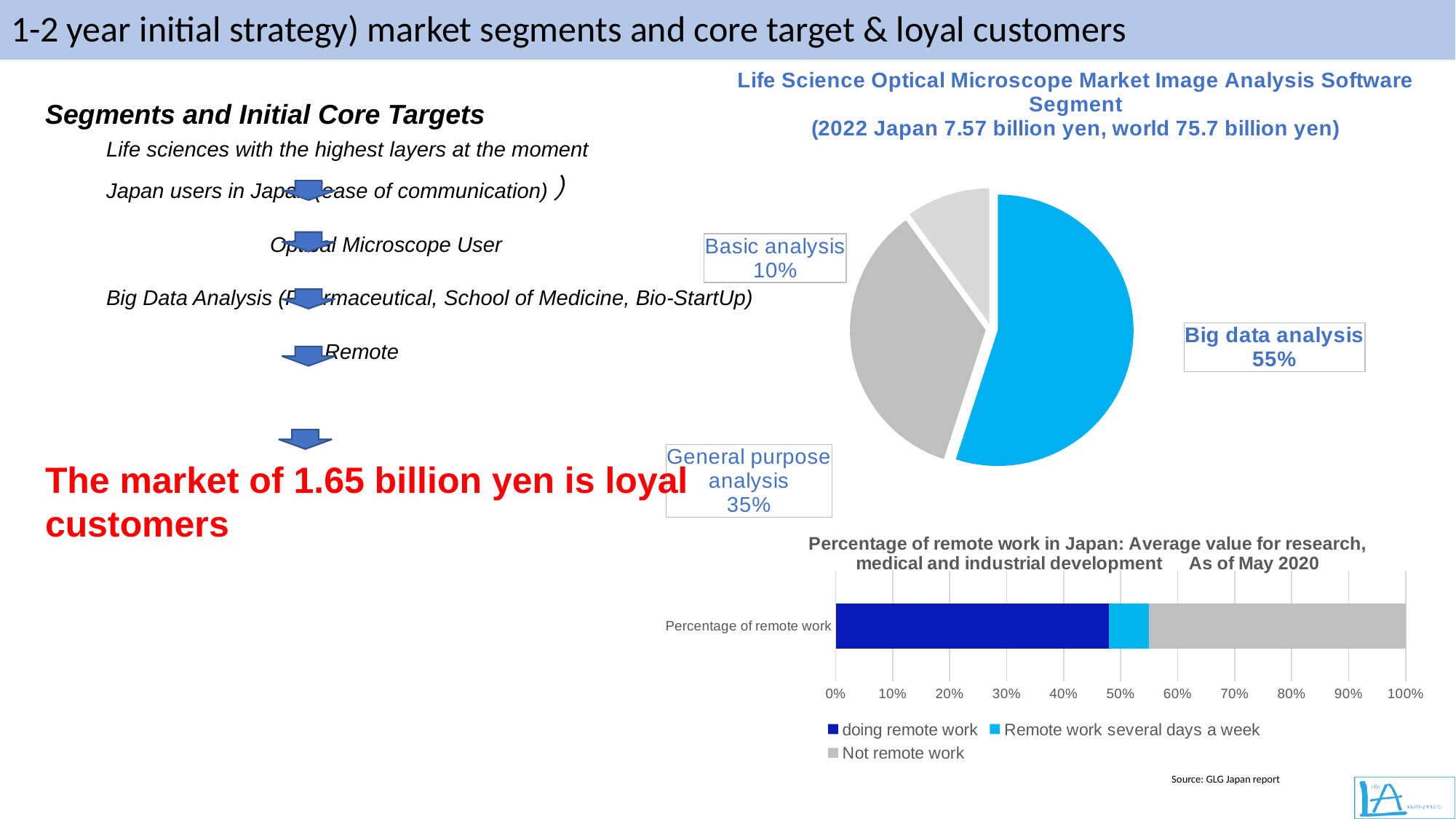

# 1-2 year initial strategy) market segments and core target & loyal customers

### Chart: Life Science Optical Microscope Market Image Analysis Software Segment
(2022 Japan 7.57 billion yen, world 75.7 billion yen)

| Category | 列 2 |
|---|---|
| Big data analysis | 0.55 |
| General purpose analysis | 0.35 |
| Basic analysis | 0.1 |
Segments and Initial Core Targets
　　Life sciences with the highest layers at the moment
　　Japan users in Japan (ease of communication)）
　　　　　　　　Optical Microscope User
　　Big Data Analysis (Pharmaceutical, School of Medicine, Bio-StartUp)
　　　　　　　　　　Remote

The market of 1.65 billion yen is loyal customers

### Chart: Percentage of remote work in Japan: Average value for research, medical and industrial development　As of May 2020

| Category | doing remote work | Remote work several days a week | Not remote work |
|---|---|---|---|
| Percentage of remote work | 4.8 | 0.7 | 4.5 |
Source: GLG Japan report